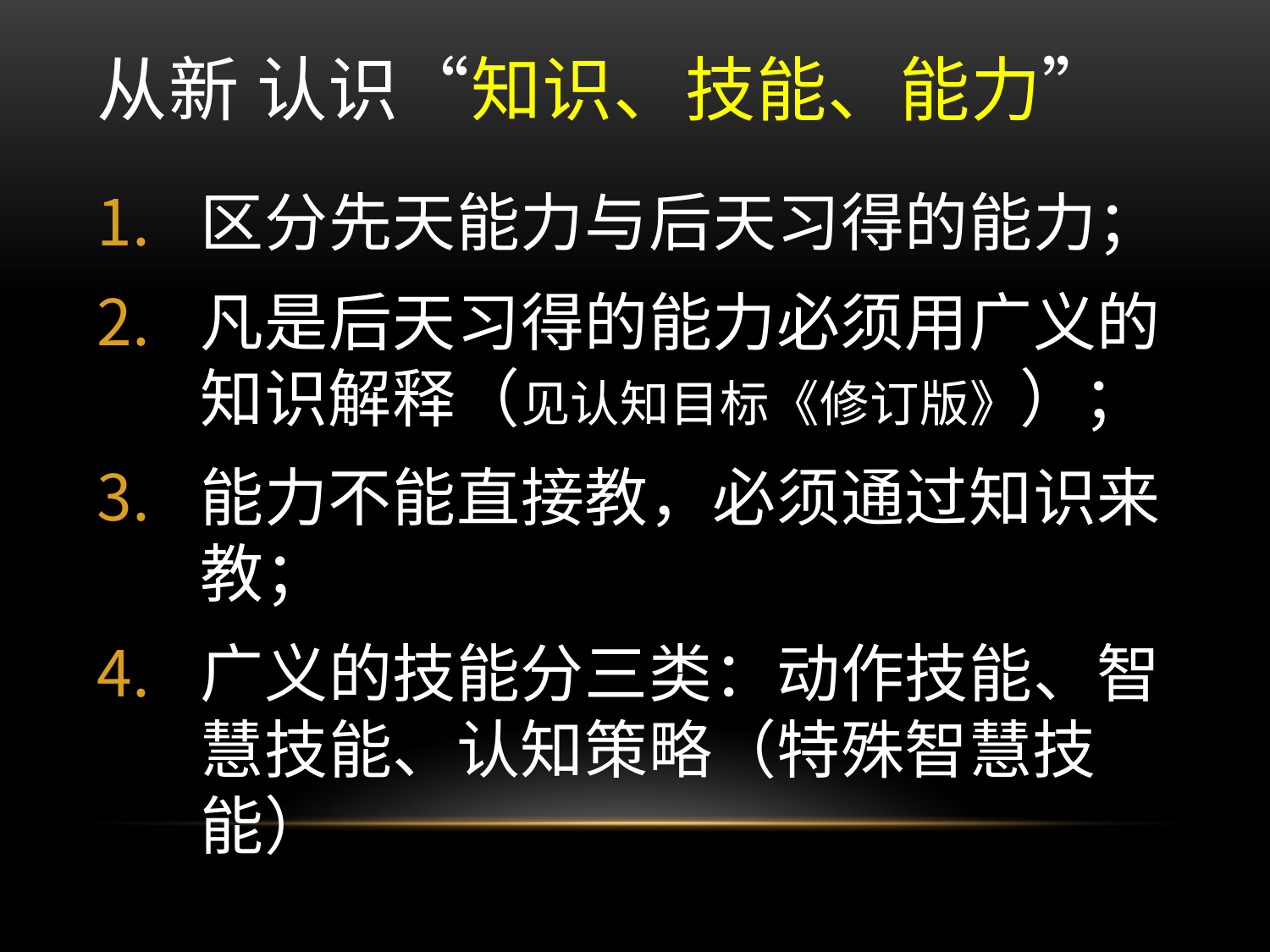

# 从新 认识“知识、技能、能力”
区分先天能力与后天习得的能力；
凡是后天习得的能力必须用广义的知识解释（见认知目标《修订版》）；
能力不能直接教，必须通过知识来教；
广义的技能分三类：动作技能、智慧技能、认知策略（特殊智慧技能）